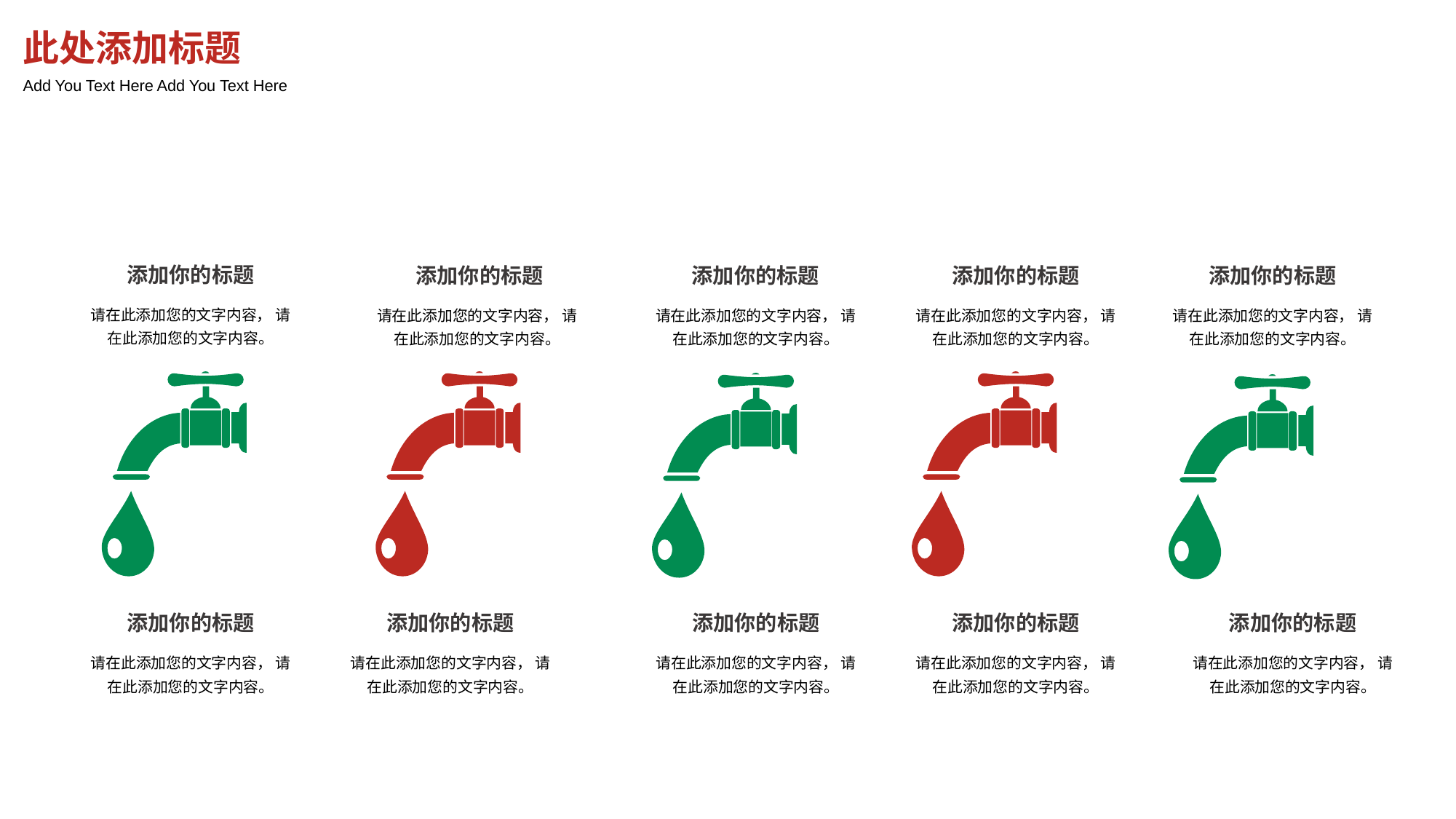

此处添加标题
Add You Text Here Add You Text Here
添加你的标题
添加你的标题
添加你的标题
添加你的标题
添加你的标题
请在此添加您的文字内容， 请在此添加您的文字内容。
请在此添加您的文字内容， 请在此添加您的文字内容。
请在此添加您的文字内容， 请在此添加您的文字内容。
请在此添加您的文字内容， 请在此添加您的文字内容。
请在此添加您的文字内容， 请在此添加您的文字内容。

添加你的标题
添加你的标题
添加你的标题
添加你的标题
添加你的标题
请在此添加您的文字内容， 请在此添加您的文字内容。
请在此添加您的文字内容， 请在此添加您的文字内容。
请在此添加您的文字内容， 请在此添加您的文字内容。
请在此添加您的文字内容， 请在此添加您的文字内容。
请在此添加您的文字内容， 请在此添加您的文字内容。